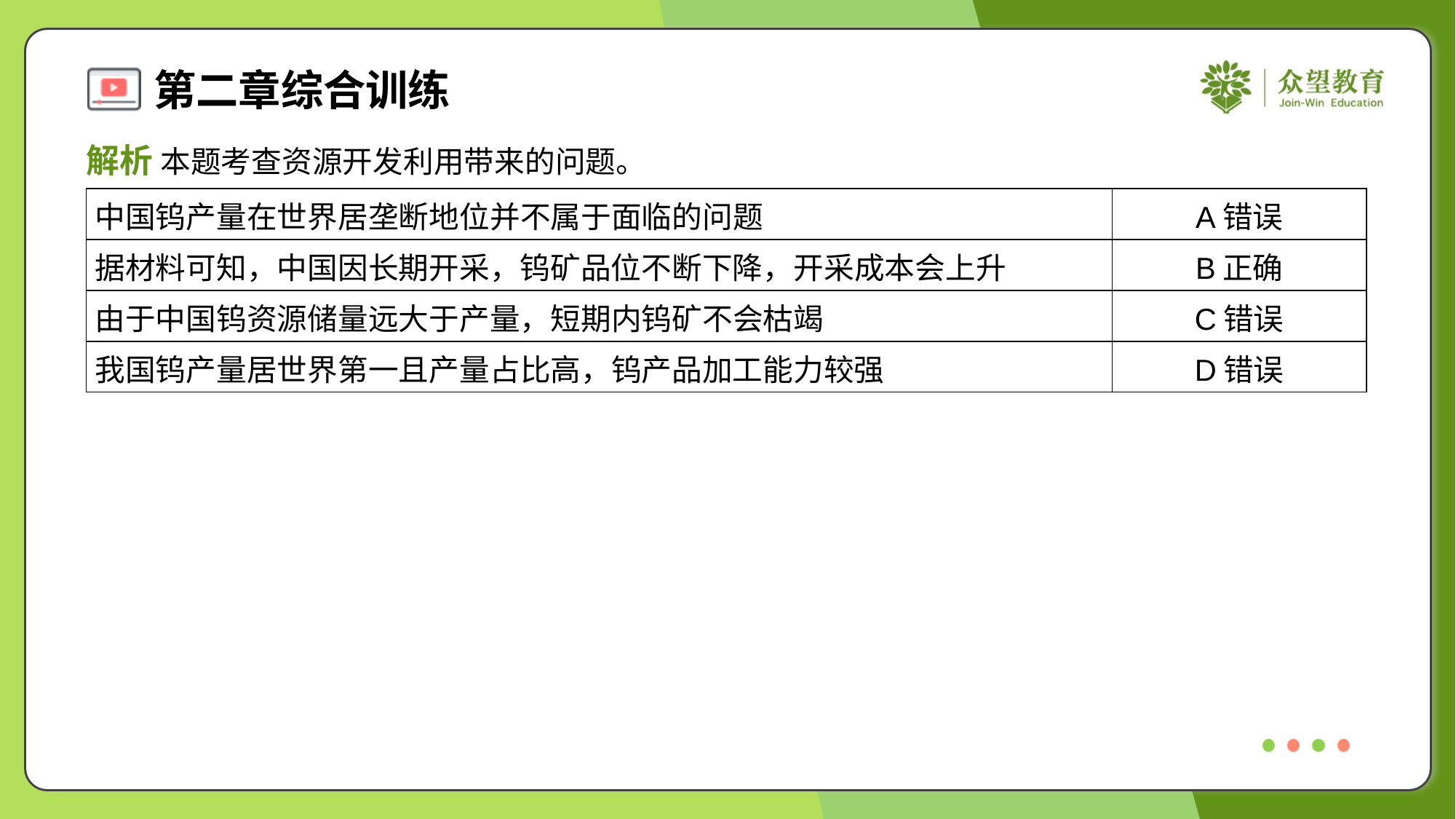

解析 本题考查资源开发利用带来的问题。
| 中国钨产量在世界居垄断地位并不属于面临的问题 | A错误 |
| --- | --- |
| 据材料可知，中国因长期开采，钨矿品位不断下降，开采成本会上升 | B正确 |
| 由于中国钨资源储量远大于产量，短期内钨矿不会枯竭 | C错误 |
| 我国钨产量居世界第一且产量占比高，钨产品加工能力较强 | D错误 |